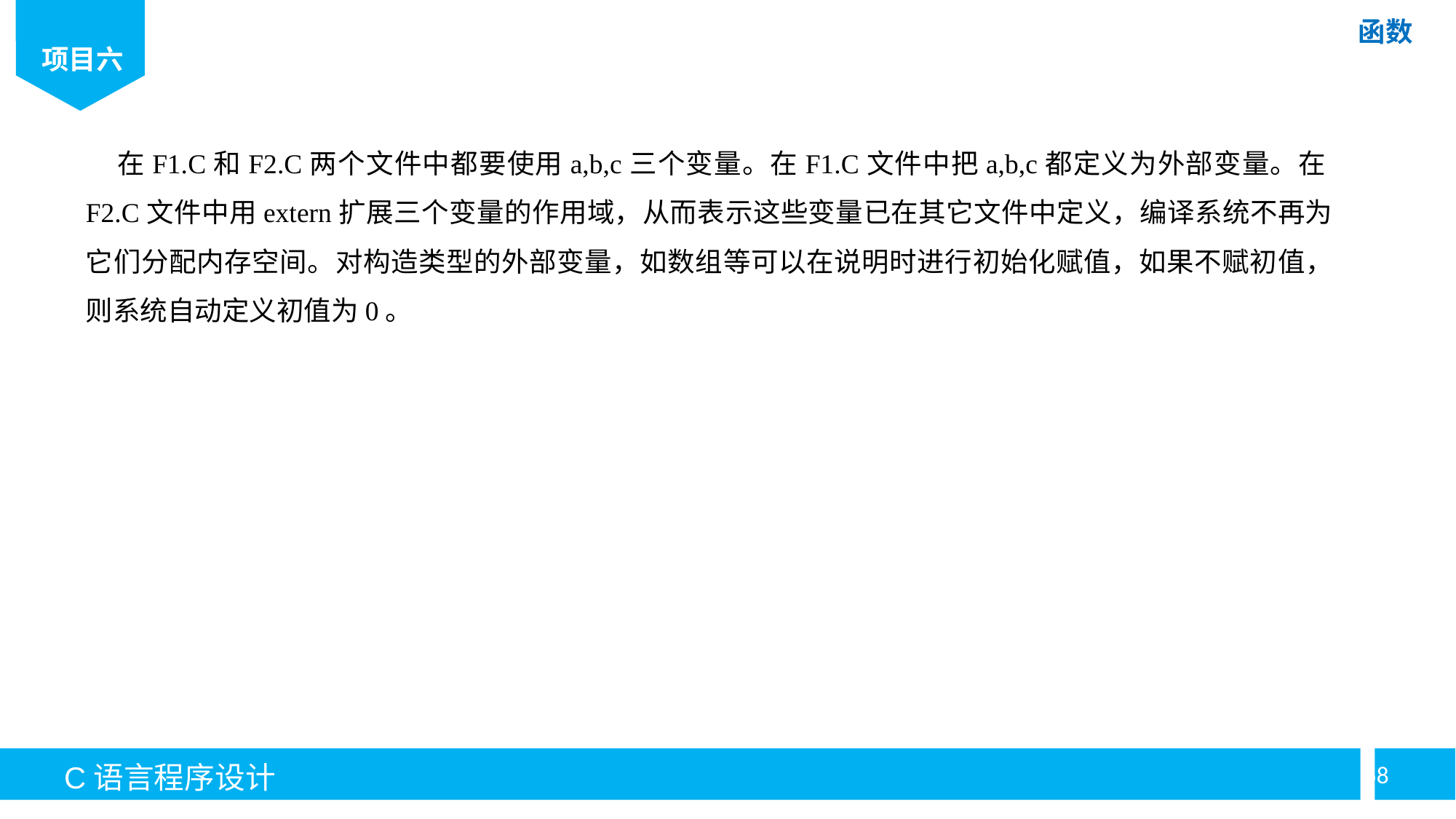

在F1.C和F2.C两个文件中都要使用a,b,c三个变量。在F1.C文件中把a,b,c都定义为外部变量。在F2.C文件中用extern扩展三个变量的作用域，从而表示这些变量已在其它文件中定义，编译系统不再为它们分配内存空间。对构造类型的外部变量，如数组等可以在说明时进行初始化赋值，如果不赋初值，则系统自动定义初值为0。